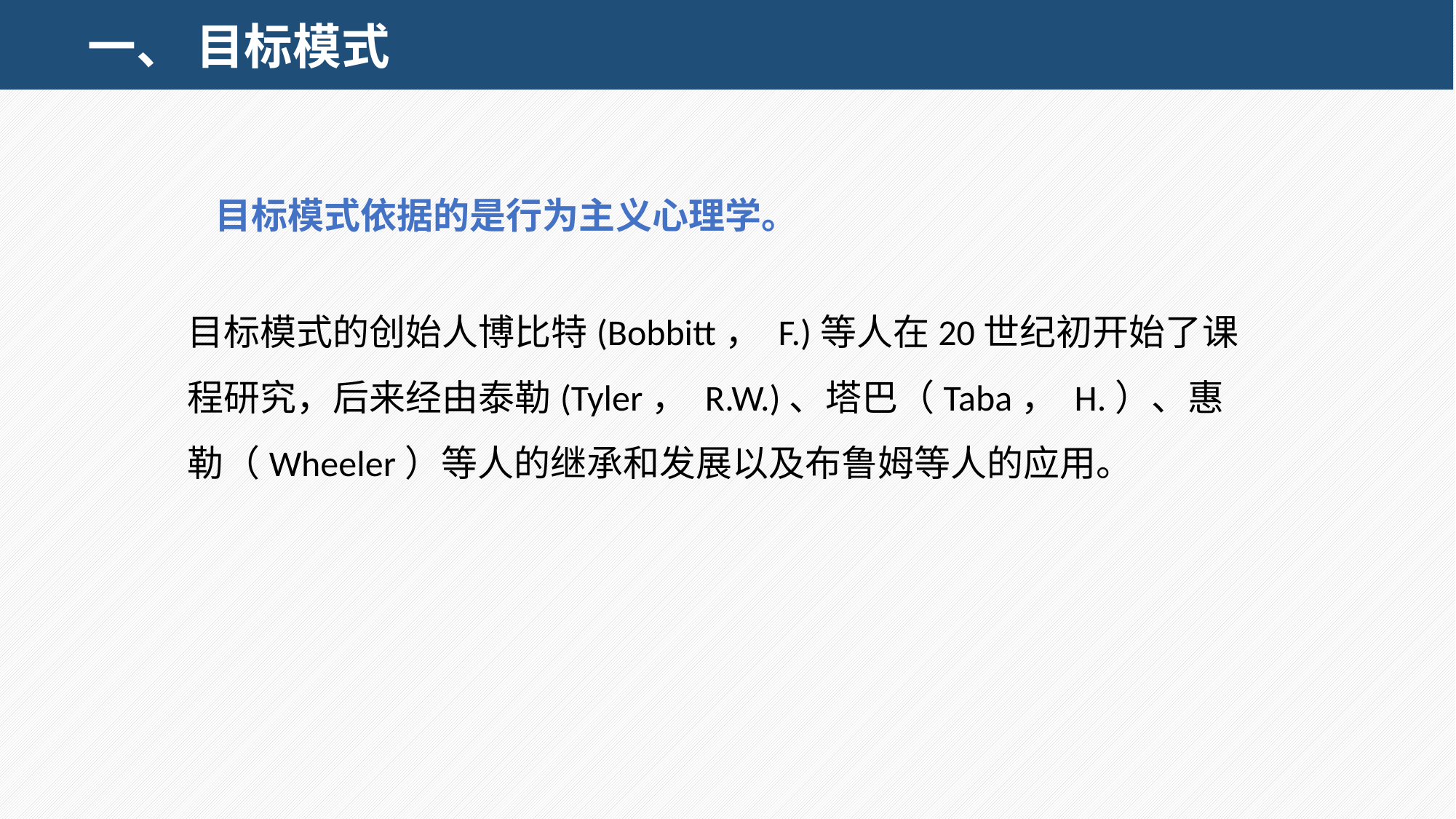

一、 目标模式
目标模式依据的是行为主义心理学。
目标模式的创始人博比特(Bobbitt， F.)等人在20世纪初开始了课程研究，后来经由泰勒(Tyler， R.W.)、塔巴（Taba， H.）、惠勒（Wheeler）等人的继承和发展以及布鲁姆等人的应用。